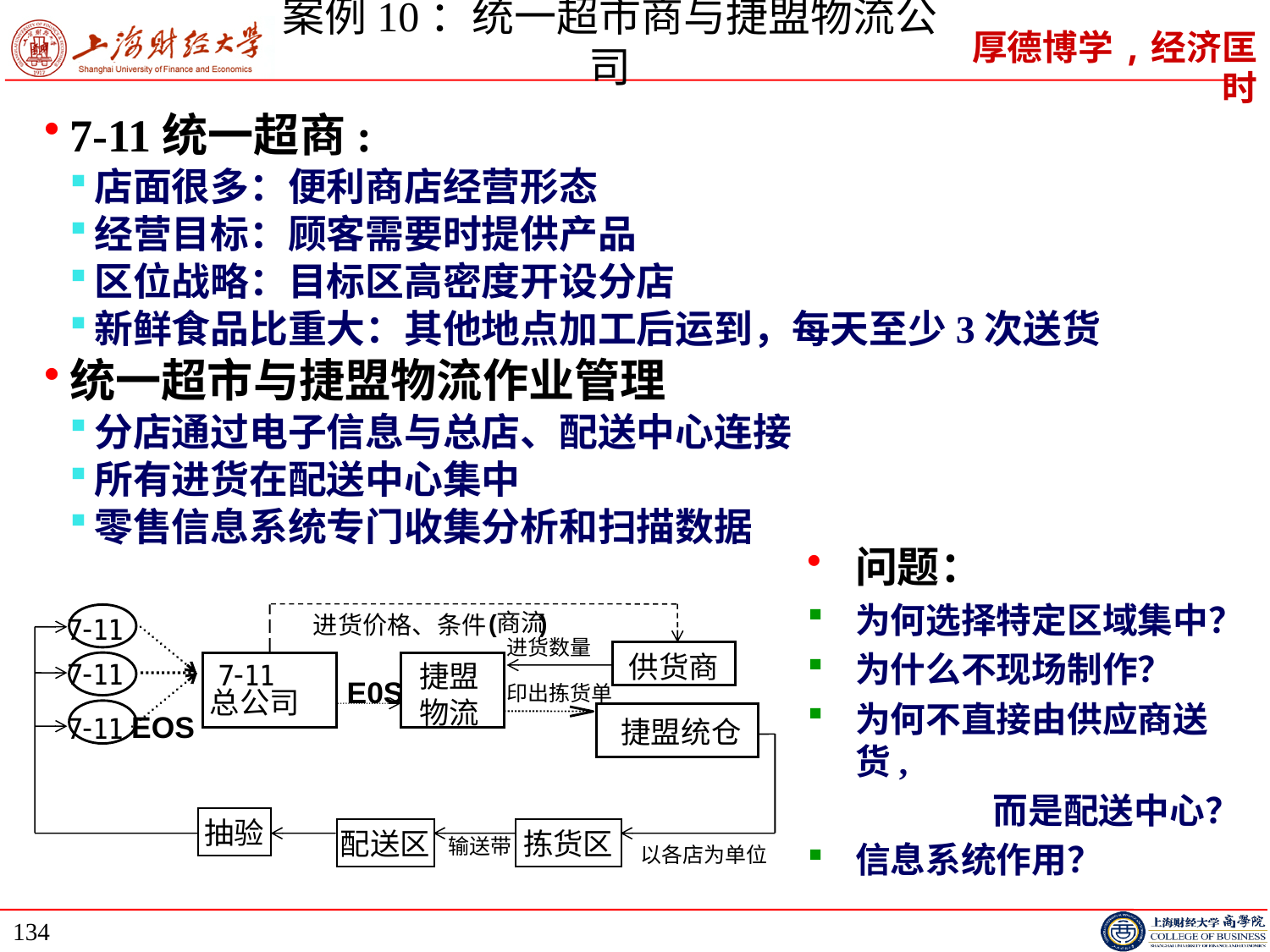

# 案例10：统一超市商与捷盟物流公司
7-11统一超商:
店面很多：便利商店经营形态
经营目标：顾客需要时提供产品
区位战略：目标区高密度开设分店
新鲜食品比重大：其他地点加工后运到，每天至少3次送货
统一超市与捷盟物流作业管理
分店通过电子信息与总店、配送中心连接
所有进货在配送中心集中
零售信息系统专门收集分析和扫描数据
问题：
为何选择特定区域集中？
为什么不现场制作？
为何不直接由供应商送货,
                      而是配送中心？
信息系统作用？

商流

(
)
进货价格、条件
7-11

进货数量
供货商

7-11
 7-11
总公司

捷盟
物流

 E0S

印出拣货单

EOS
7-11

捷盟统仓

抽验
配送区
拣货区

输送带

以各店为单位
134